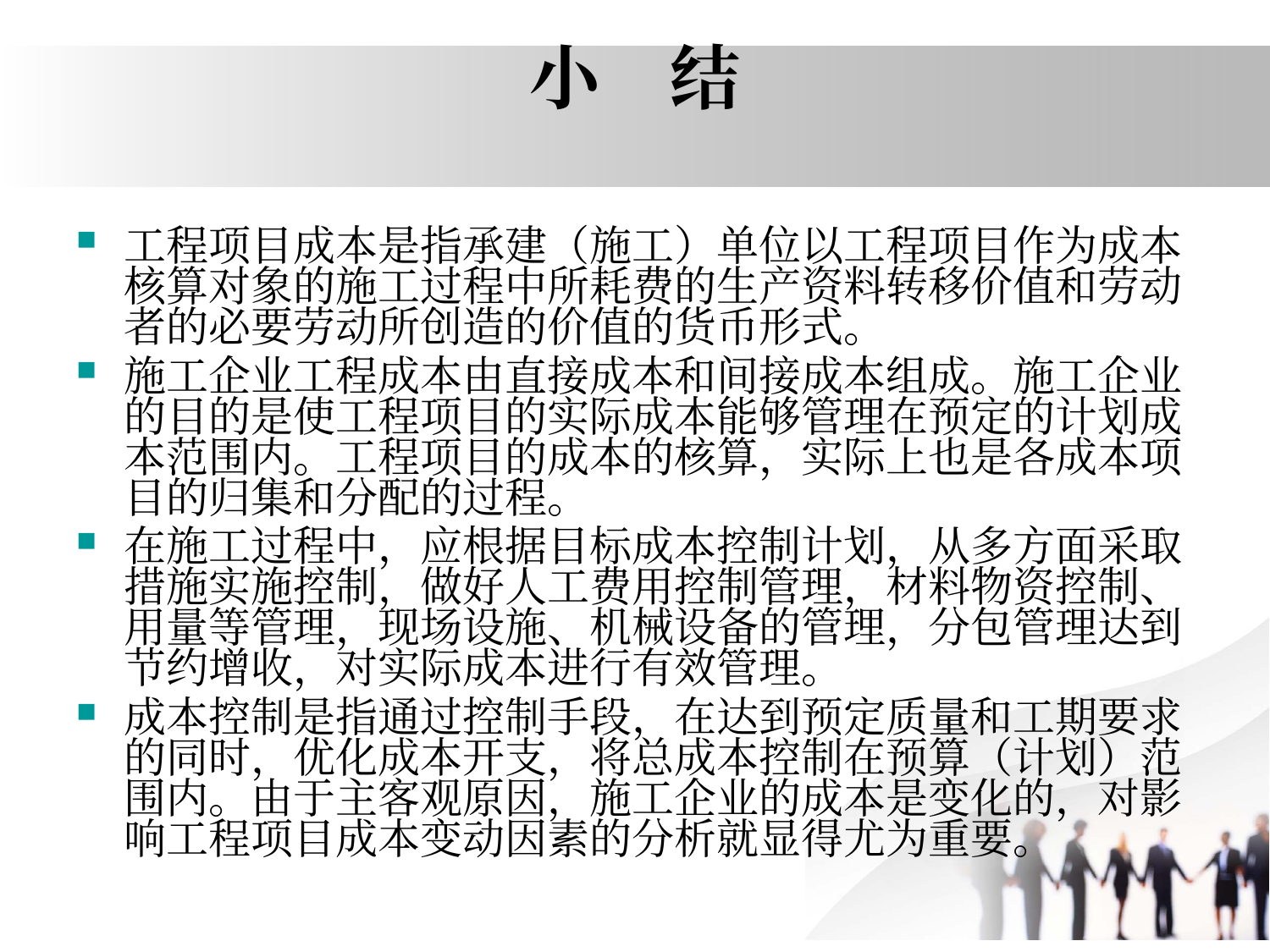

# 小    结
工程项目成本是指承建（施工）单位以工程项目作为成本核算对象的施工过程中所耗费的生产资料转移价值和劳动者的必要劳动所创造的价值的货币形式。
施工企业工程成本由直接成本和间接成本组成。施工企业的目的是使工程项目的实际成本能够管理在预定的计划成本范围内。工程项目的成本的核算，实际上也是各成本项目的归集和分配的过程。
在施工过程中，应根据目标成本控制计划，从多方面采取措施实施控制，做好人工费用控制管理，材料物资控制、用量等管理，现场设施、机械设备的管理，分包管理达到节约增收，对实际成本进行有效管理。
成本控制是指通过控制手段，在达到预定质量和工期要求的同时，优化成本开支，将总成本控制在预算（计划）范围内。由于主客观原因，施工企业的成本是变化的，对影响工程项目成本变动因素的分析就显得尤为重要。